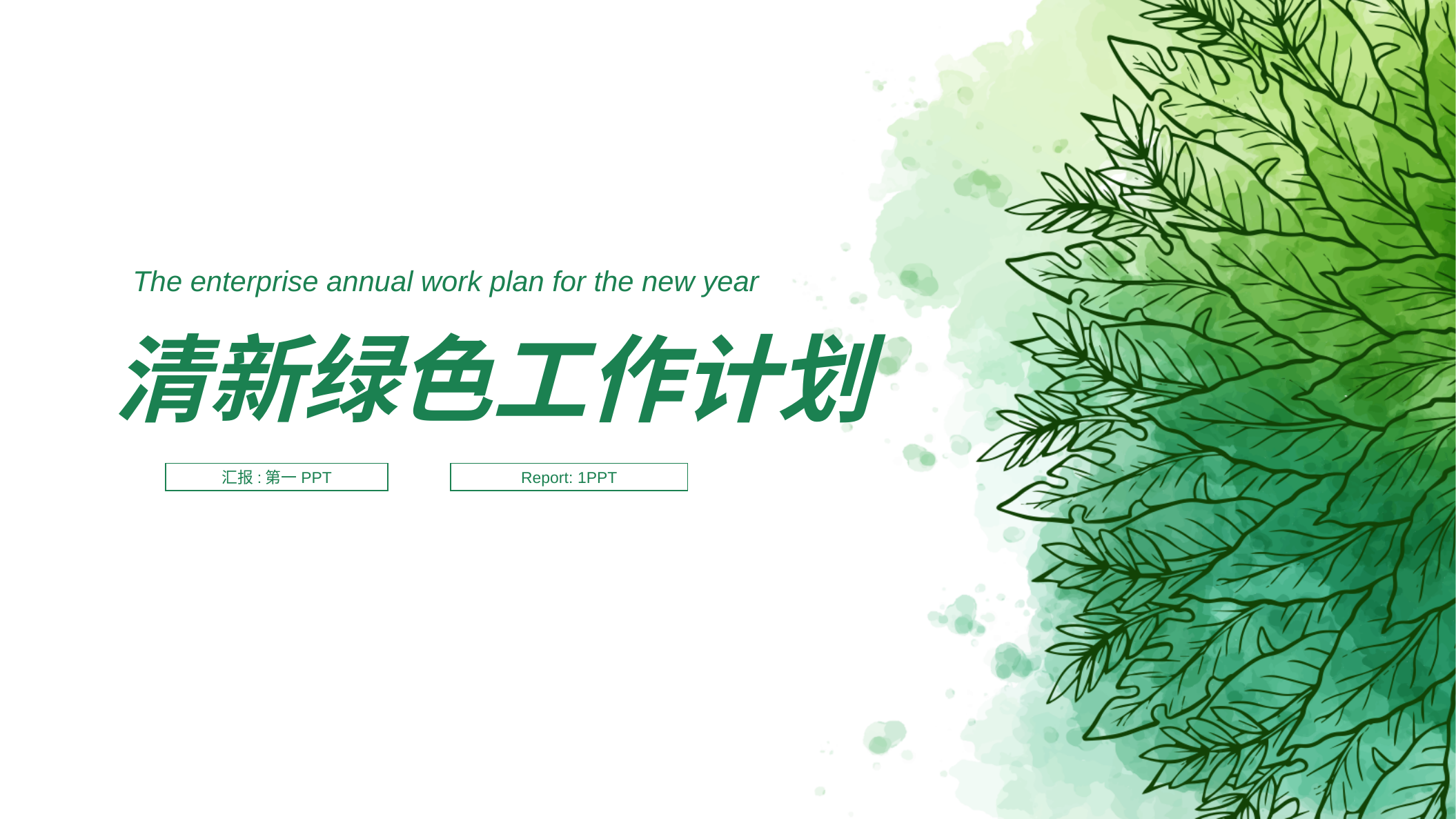

The enterprise annual work plan for the new year
清新绿色工作计划
汇报:第一PPT
Report: 1PPT